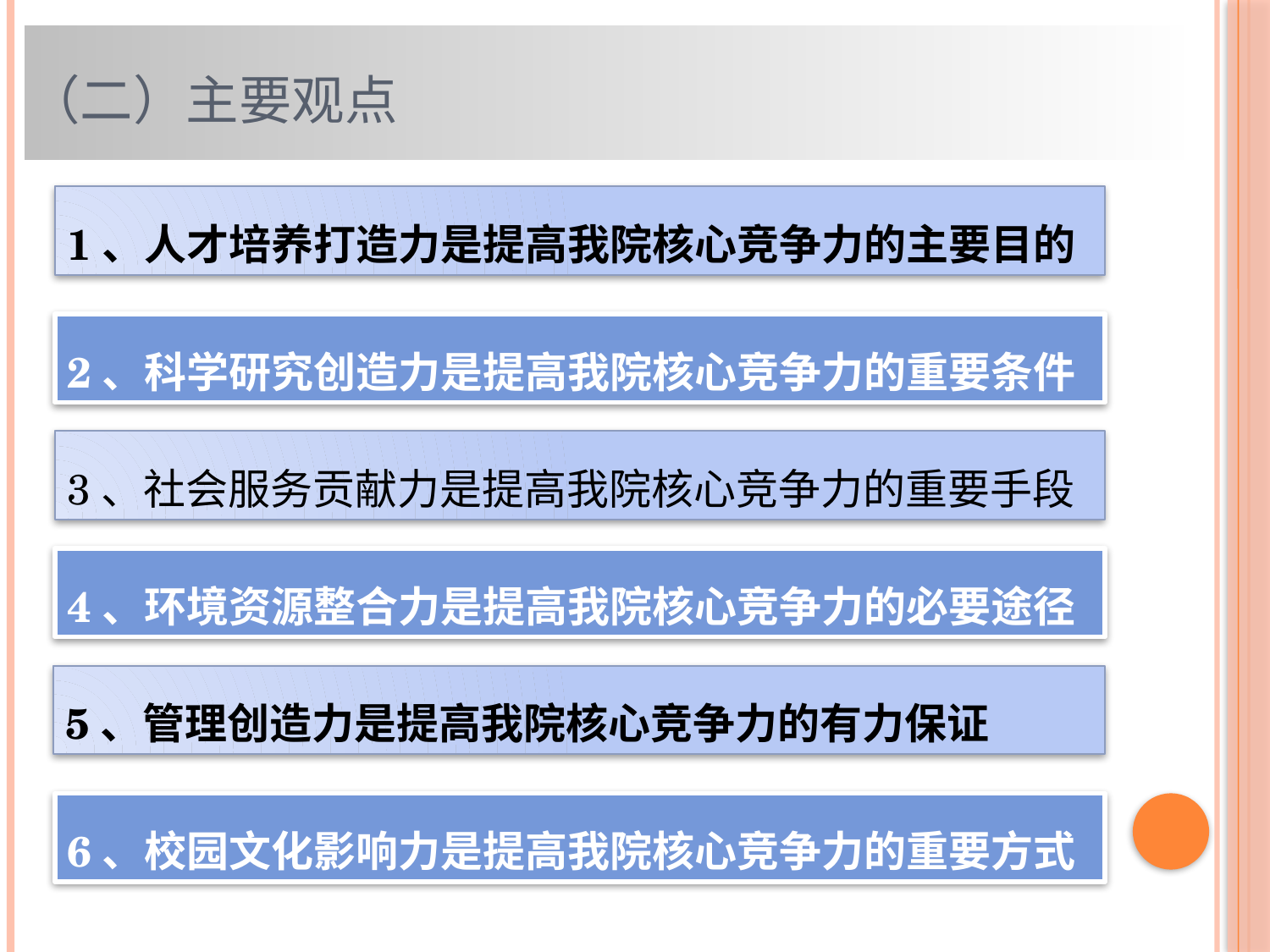

# （二）主要观点

1、人才培养打造力是提高我院核心竞争力的主要目的
2、科学研究创造力是提高我院核心竞争力的重要条件
3、社会服务贡献力是提高我院核心竞争力的重要手段
4、环境资源整合力是提高我院核心竞争力的必要途径
5、管理创造力是提高我院核心竞争力的有力保证
6、校园文化影响力是提高我院核心竞争力的重要方式